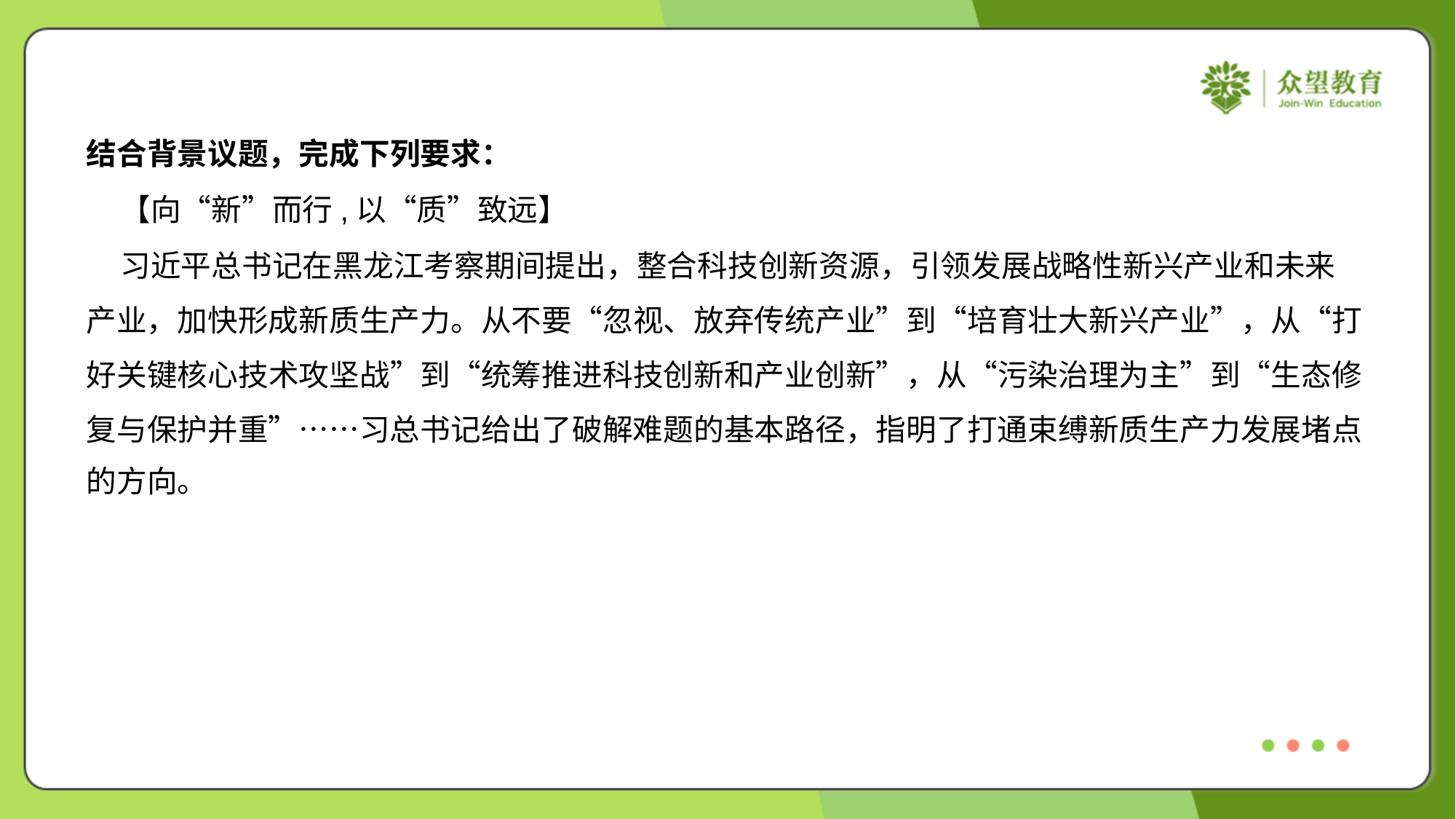

结合背景议题，完成下列要求：
    【向“新”而行,以“质”致远】
    习近平总书记在黑龙江考察期间提出，整合科技创新资源，引领发展战略性新兴产业和未来
产业，加快形成新质生产力。从不要“忽视、放弃传统产业”到“培育壮大新兴产业”，从“打
好关键核心技术攻坚战”到“统筹推进科技创新和产业创新”，从“污染治理为主”到“生态修
复与保护并重”……习总书记给出了破解难题的基本路径，指明了打通束缚新质生产力发展堵点
的方向。